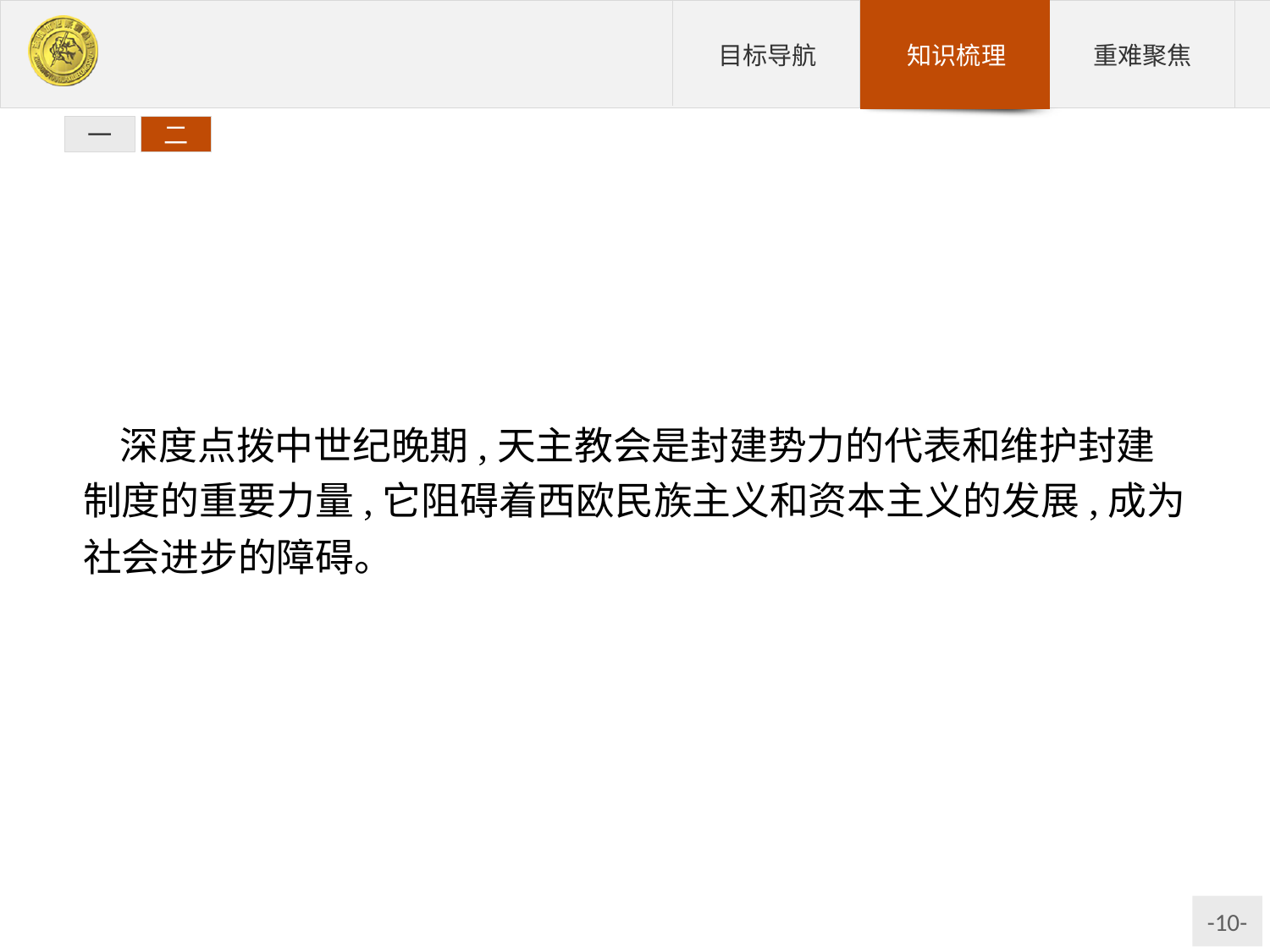

一
二
深度点拨中世纪晚期,天主教会是封建势力的代表和维护封建制度的重要力量,它阻碍着西欧民族主义和资本主义的发展,成为社会进步的障碍。